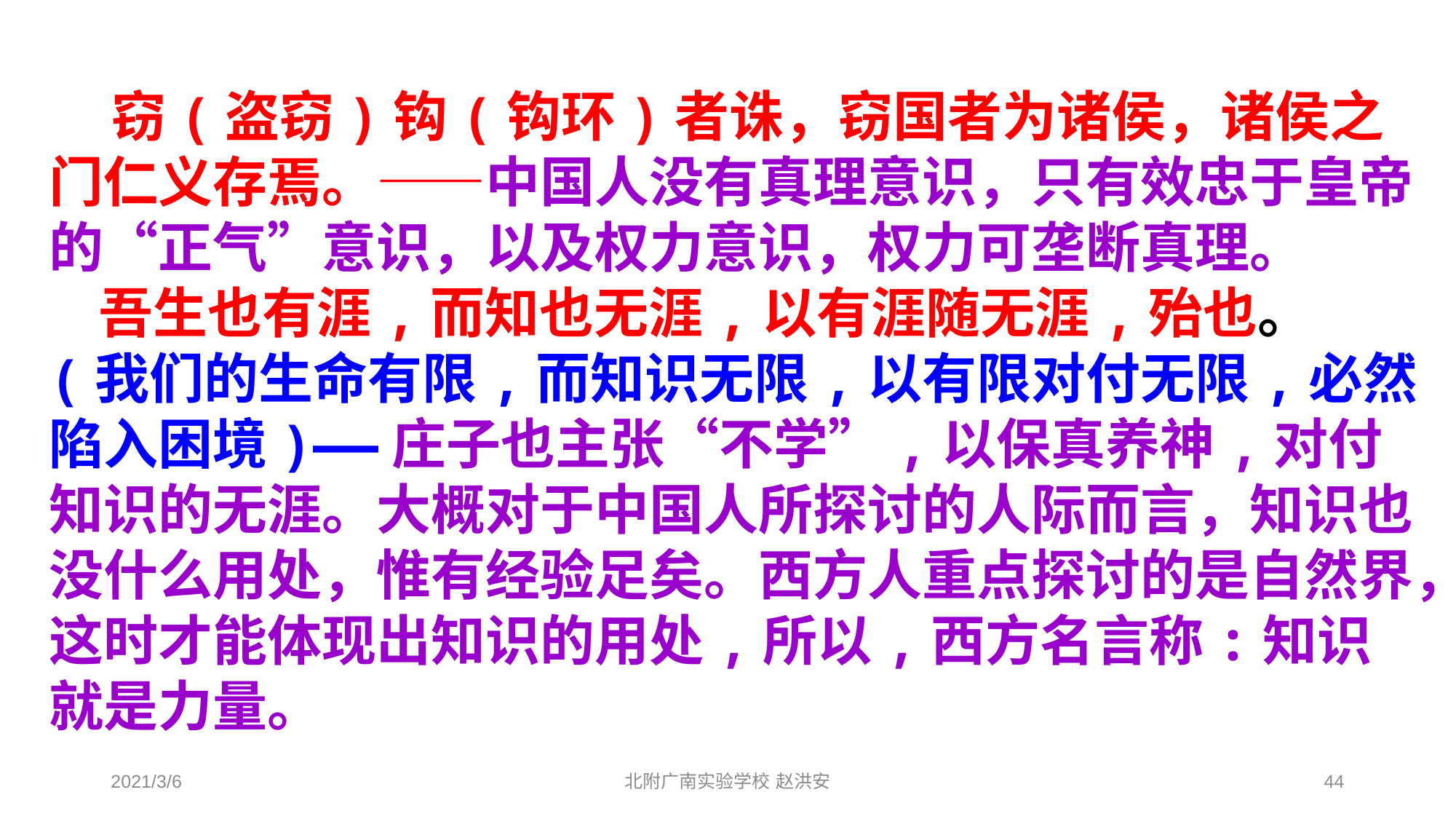

窃(盗窃)钩(钩环)者诛，窃国者为诸侯，诸侯之门仁义存焉。——中国人没有真理意识，只有效忠于皇帝的“正气”意识，以及权力意识，权力可垄断真理。
    吾生也有涯,而知也无涯,以有涯随无涯,殆也。(我们的生命有限,而知识无限,以有限对付无限,必然陷入困境)——庄子也主张“不学”,以保真养神,对付知识的无涯。大概对于中国人所探讨的人际而言，知识也没什么用处，惟有经验足矣。西方人重点探讨的是自然界，这时才能体现出知识的用处,所以,西方名言称:知识就是力量。
2021/3/6
北附广南实验学校 赵洪安
44